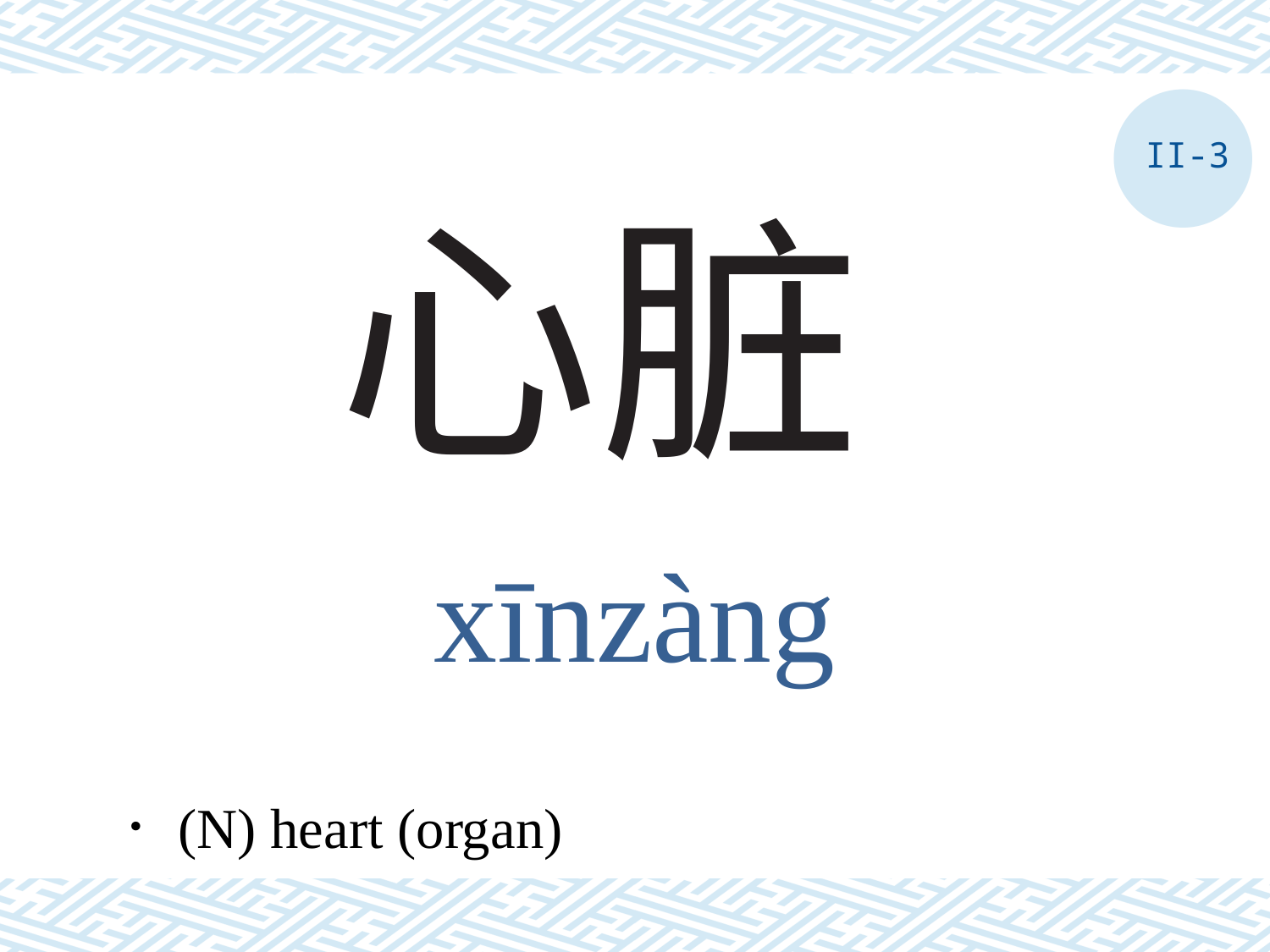

II-3

# 心脏
xīnzàng
．(N) heart (organ)